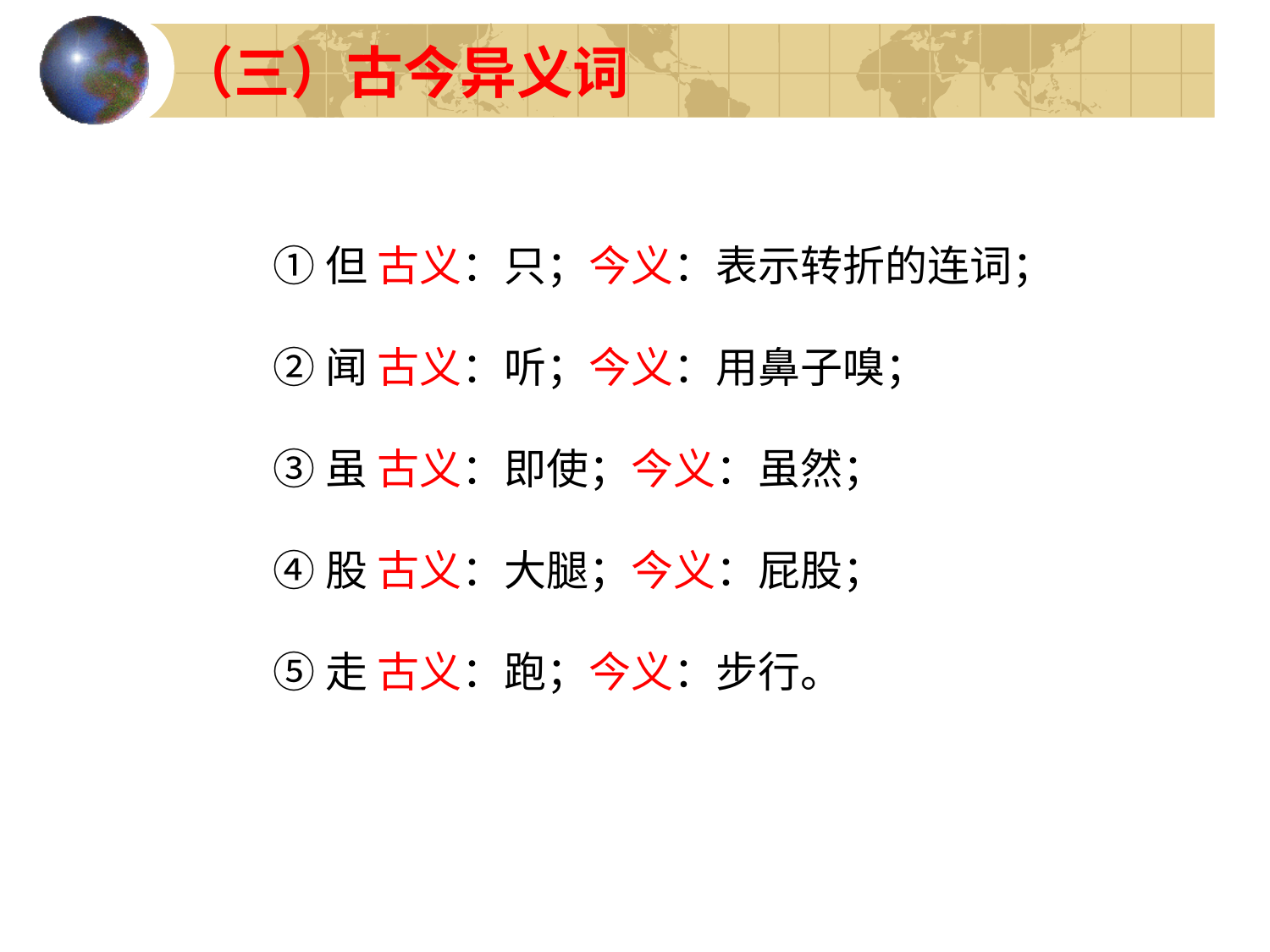

（三）古今异义词
①但 古义：只；今义：表示转折的连词；
②闻 古义：听；今义：用鼻子嗅；
③虽 古义：即使；今义：虽然；
④股 古义：大腿；今义：屁股；
⑤走 古义：跑；今义：步行。